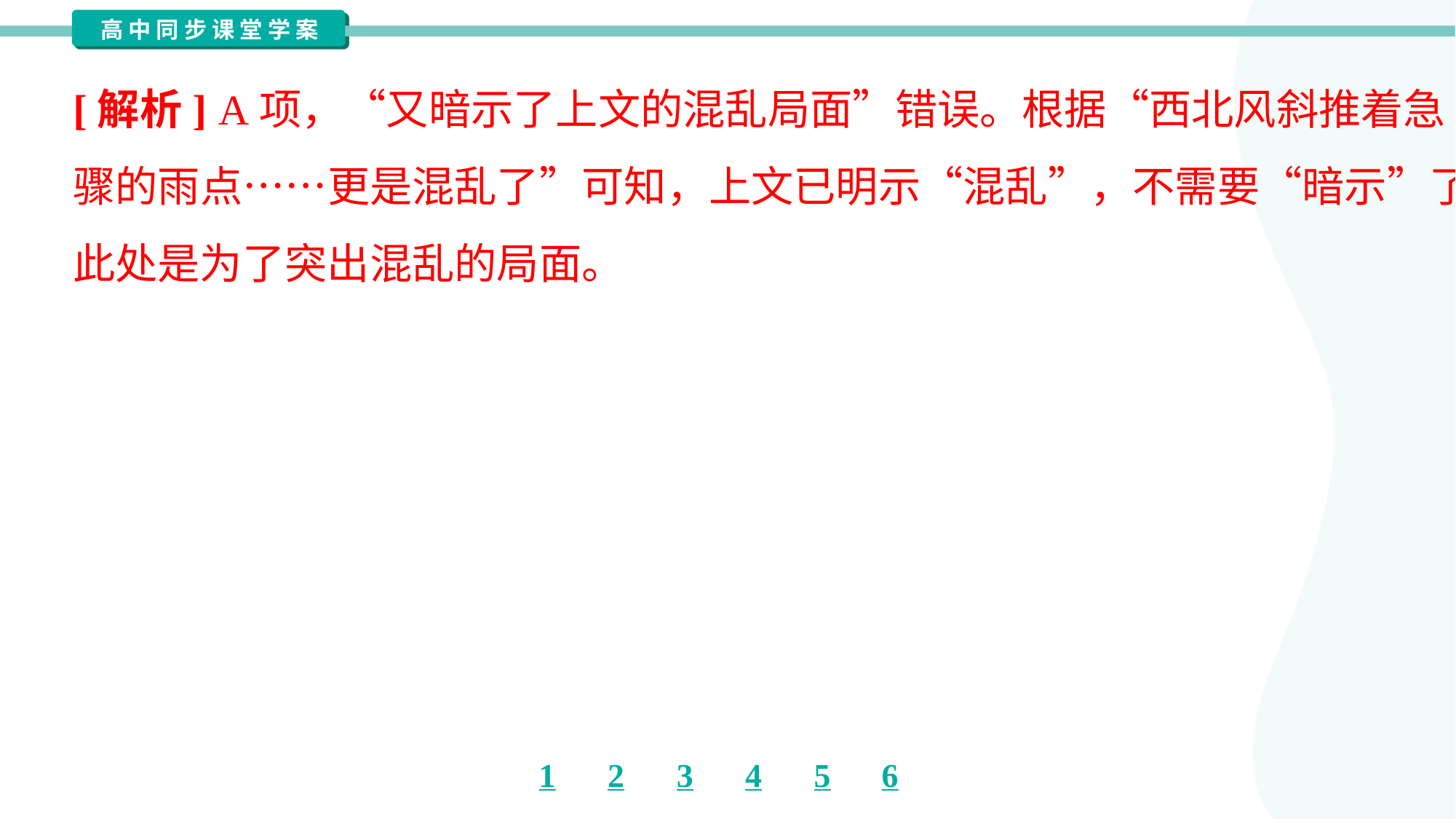

[解析] A项，“又暗示了上文的混乱局面”错误。根据“西北风斜推着急
骤的雨点……更是混乱了”可知，上文已明示“混乱”，不需要“暗示”了，
此处是为了突出混乱的局面。